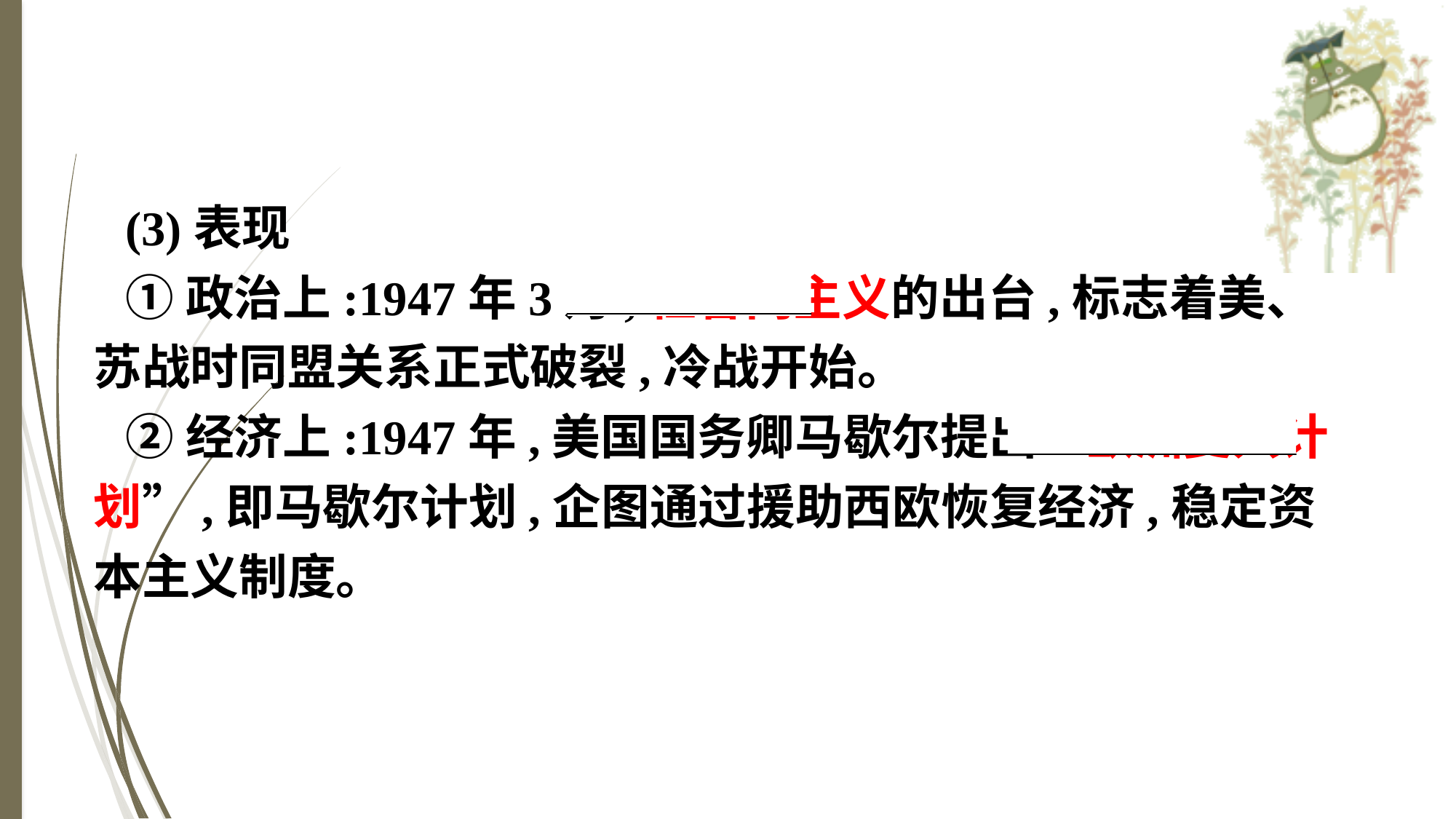

(3)表现
①政治上:1947年3月,杜鲁门主义的出台,标志着美、苏战时同盟关系正式破裂,冷战开始。
②经济上:1947年,美国国务卿马歇尔提出“欧洲复兴计划”,即马歇尔计划,企图通过援助西欧恢复经济,稳定资本主义制度。